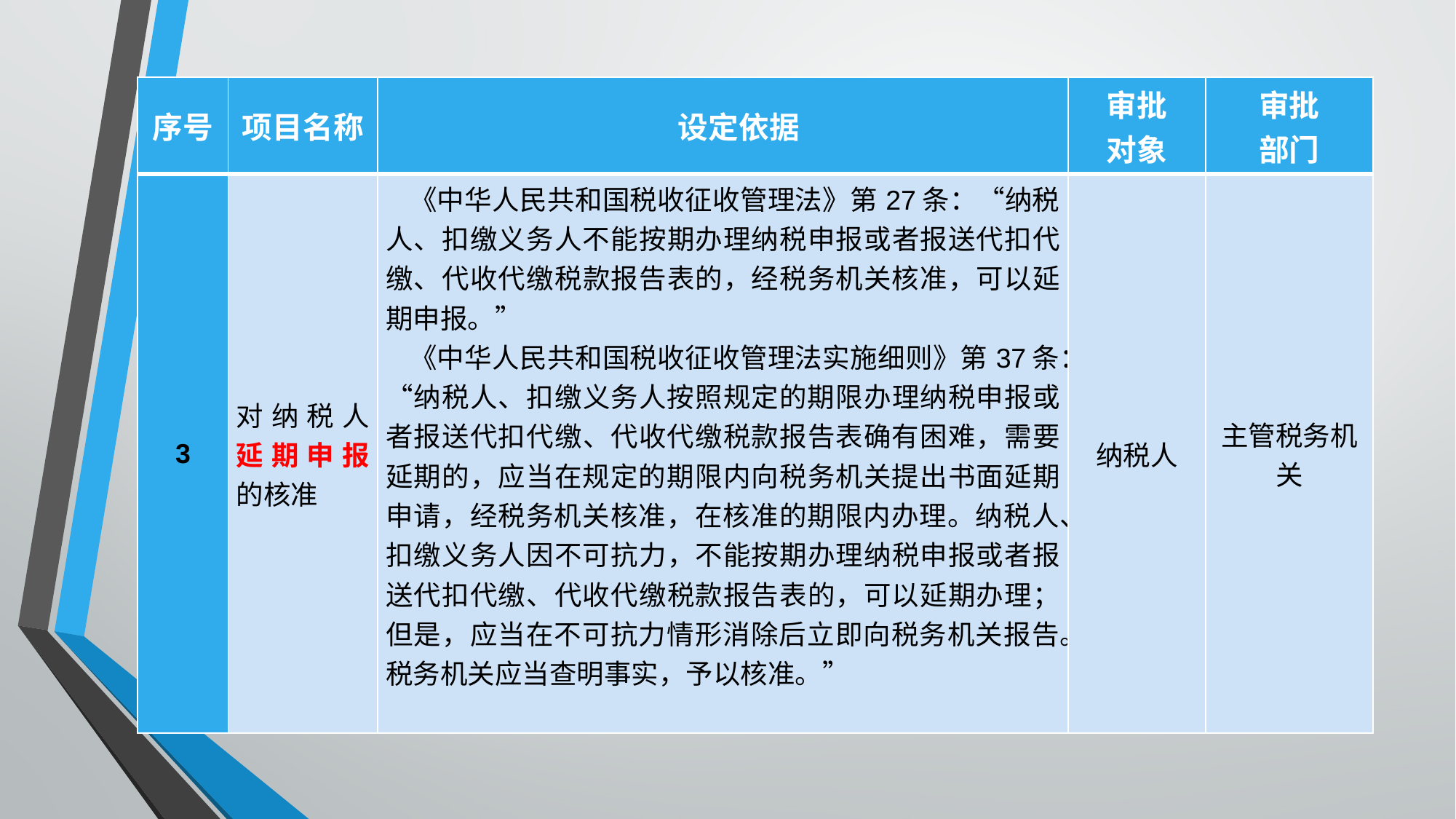

#
| 序号 | 项目名称 | 设定依据 | 审批 对象 | 审批 部门 |
| --- | --- | --- | --- | --- |
| 3 | 对纳税人延期申报的核准 | 《中华人民共和国税收征收管理法》第27条：“纳税人、扣缴义务人不能按期办理纳税申报或者报送代扣代缴、代收代缴税款报告表的，经税务机关核准，可以延期申报。” 《中华人民共和国税收征收管理法实施细则》第37条：“纳税人、扣缴义务人按照规定的期限办理纳税申报或者报送代扣代缴、代收代缴税款报告表确有困难，需要延期的，应当在规定的期限内向税务机关提出书面延期申请，经税务机关核准，在核准的期限内办理。纳税人、扣缴义务人因不可抗力，不能按期办理纳税申报或者报送代扣代缴、代收代缴税款报告表的，可以延期办理；但是，应当在不可抗力情形消除后立即向税务机关报告。税务机关应当查明事实，予以核准。” | 纳税人 | 主管税务机关 |